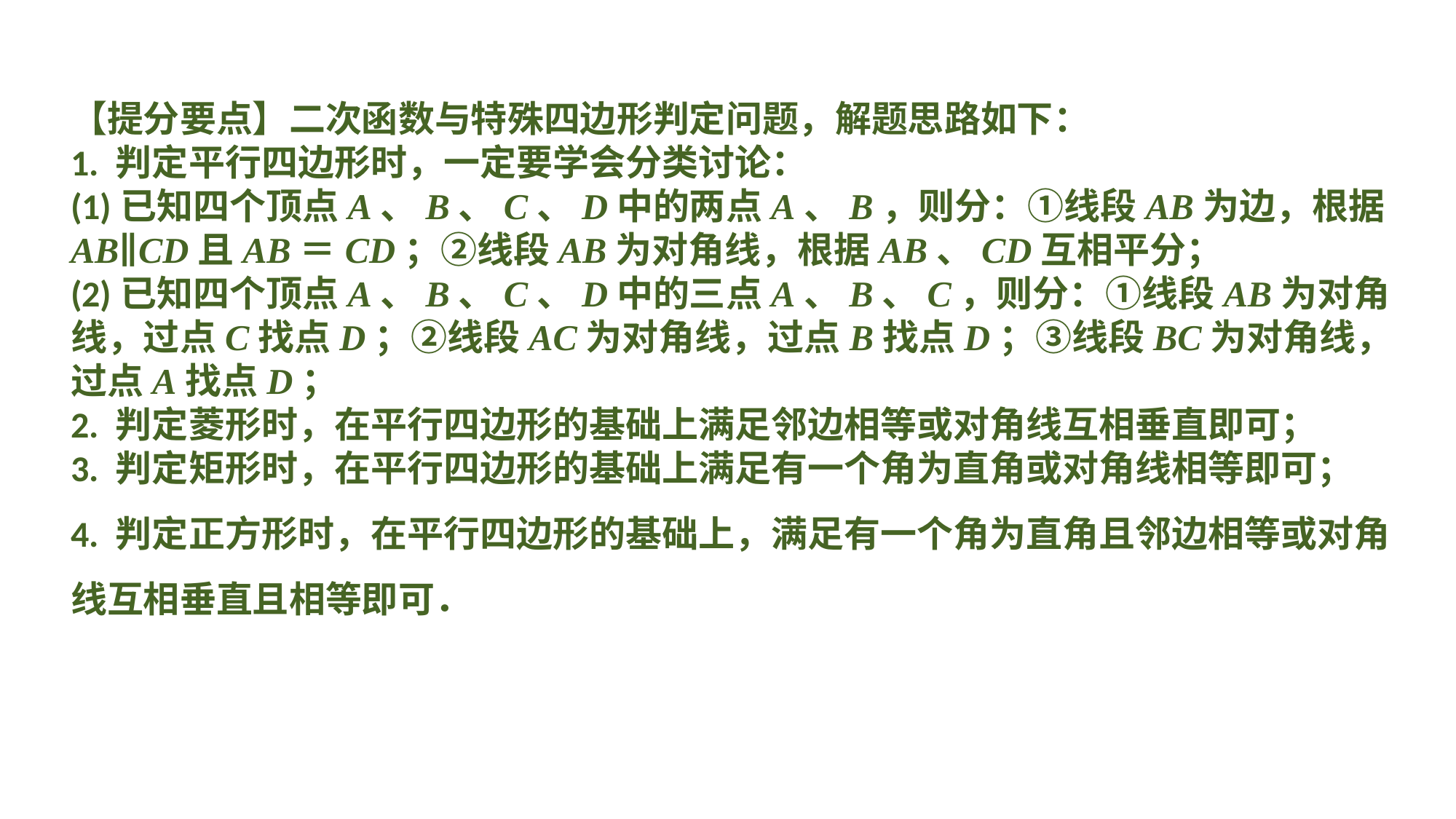

【提分要点】二次函数与特殊四边形判定问题，解题思路如下：1. 判定平行四边形时，一定要学会分类讨论：(1)已知四个顶点A、B、C、D中的两点A、B，则分：①线段AB为边，根据AB∥CD且AB＝CD；②线段AB为对角线，根据AB、CD互相平分；(2)已知四个顶点A、B、C、D中的三点A、B、C，则分：①线段AB为对角线，过点C找点D；②线段AC为对角线，过点B找点D；③线段BC为对角线，过点A找点D；2. 判定菱形时，在平行四边形的基础上满足邻边相等或对角线互相垂直即可；3. 判定矩形时，在平行四边形的基础上满足有一个角为直角或对角线相等即可；4. 判定正方形时，在平行四边形的基础上，满足有一个角为直角且邻边相等或对角线互相垂直且相等即可．